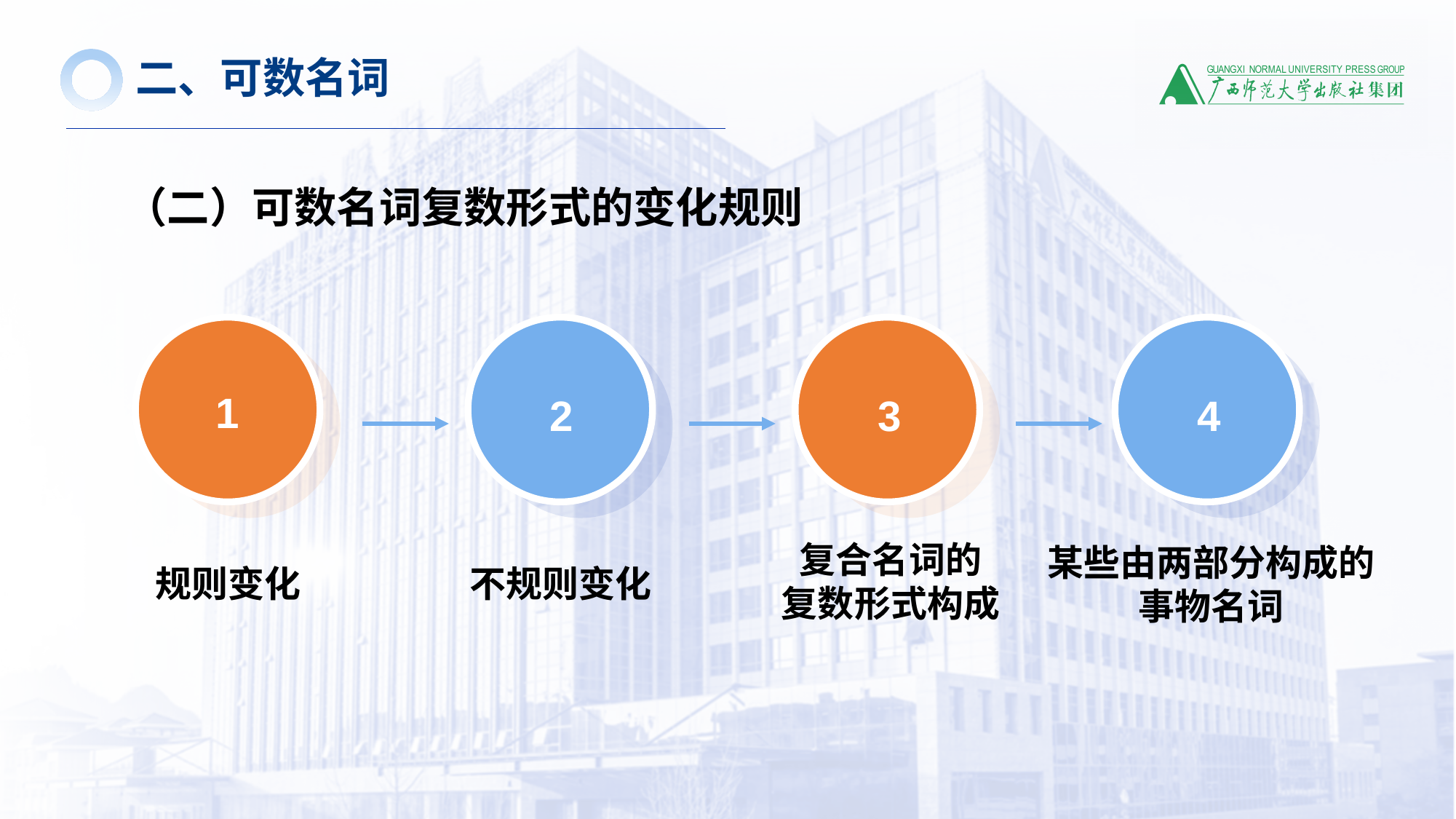

二、可数名词

（二）可数名词复数形式的变化规则

1
2
3
4
规则变化

不规则变化

复合名词的
复数形式构成

某些由两部分构成的
事物名词